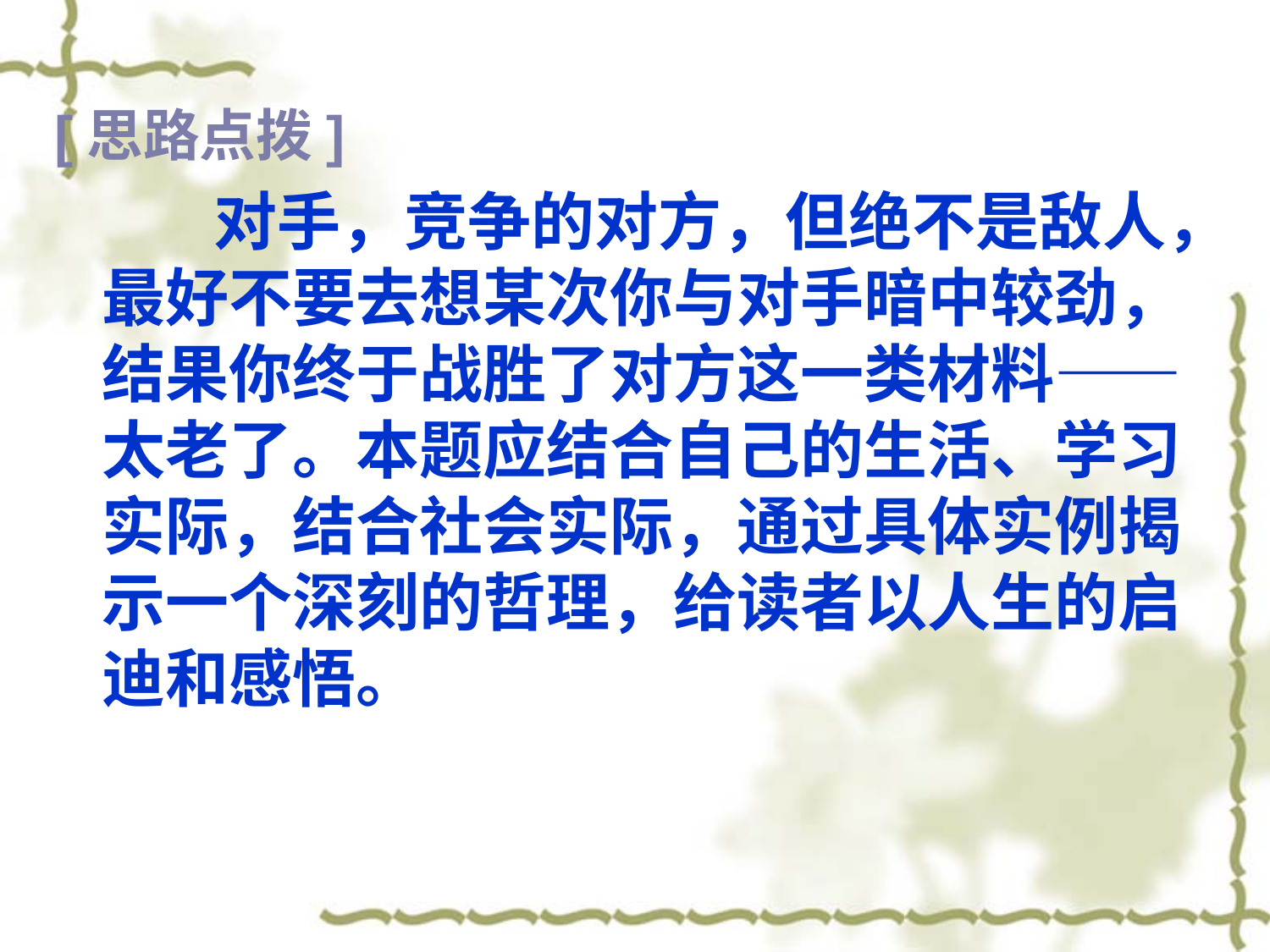

[思路点拨]
          对手，竞争的对方，但绝不是敌人，最好不要去想某次你与对手暗中较劲，结果你终于战胜了对方这一类材料——太老了。本题应结合自己的生活、学习实际，结合社会实际，通过具体实例揭示一个深刻的哲理，给读者以人生的启迪和感悟。
22